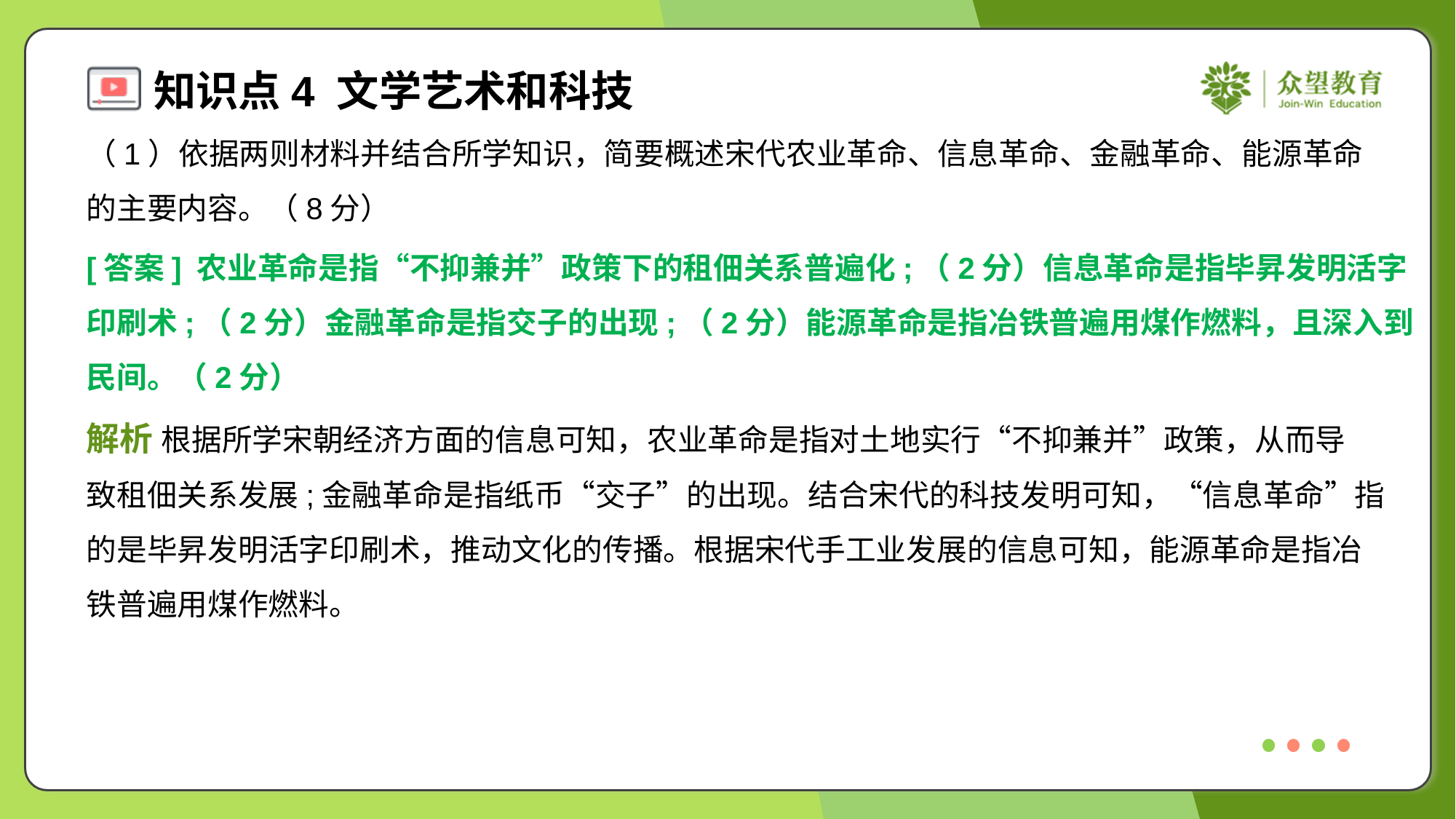

（1）依据两则材料并结合所学知识，简要概述宋代农业革命、信息革命、金融革命、能源革命
的主要内容。（8分）
[答案] 农业革命是指“不抑兼并”政策下的租佃关系普遍化;（2分）信息革命是指毕昇发明活字
印刷术;（2分）金融革命是指交子的出现;（2分）能源革命是指冶铁普遍用煤作燃料，且深入到
民间。（2分）
解析 根据所学宋朝经济方面的信息可知，农业革命是指对土地实行“不抑兼并”政策，从而导
致租佃关系发展;金融革命是指纸币“交子”的出现。结合宋代的科技发明可知，“信息革命”指
的是毕昇发明活字印刷术，推动文化的传播。根据宋代手工业发展的信息可知，能源革命是指冶
铁普遍用煤作燃料。